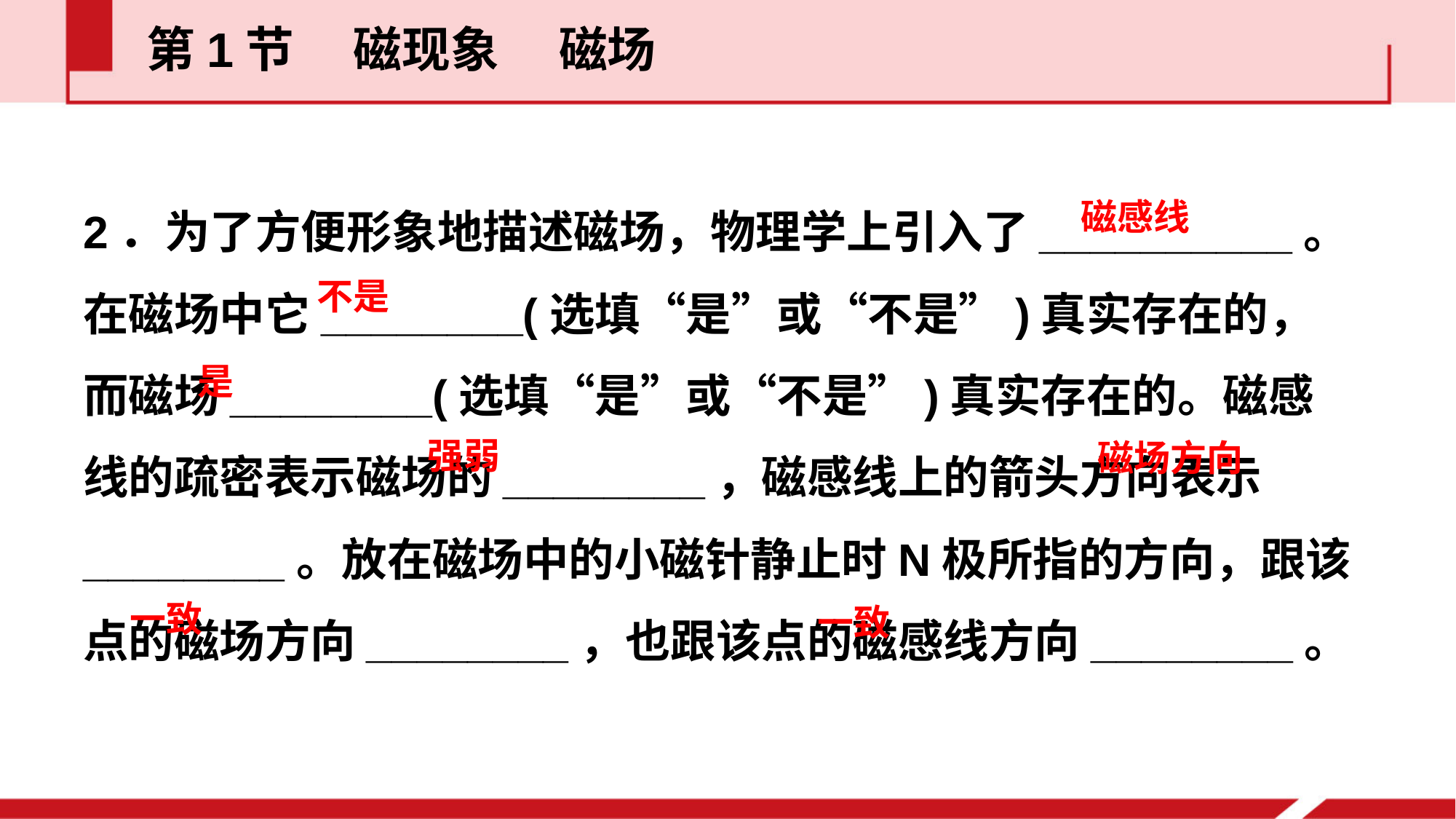

第1节  磁现象  磁场
2．为了方便形象地描述磁场，物理学上引入了__________。在磁场中它________(选填“是”或“不是”)真实存在的，而磁场________(选填“是”或“不是”)真实存在的。磁感线的疏密表示磁场的________，磁感线上的箭头方向表示________。放在磁场中的小磁针静止时N极所指的方向，跟该点的磁场方向________，也跟该点的磁感线方向________。
磁感线
不是
是
强弱
磁场方向
一致
一致